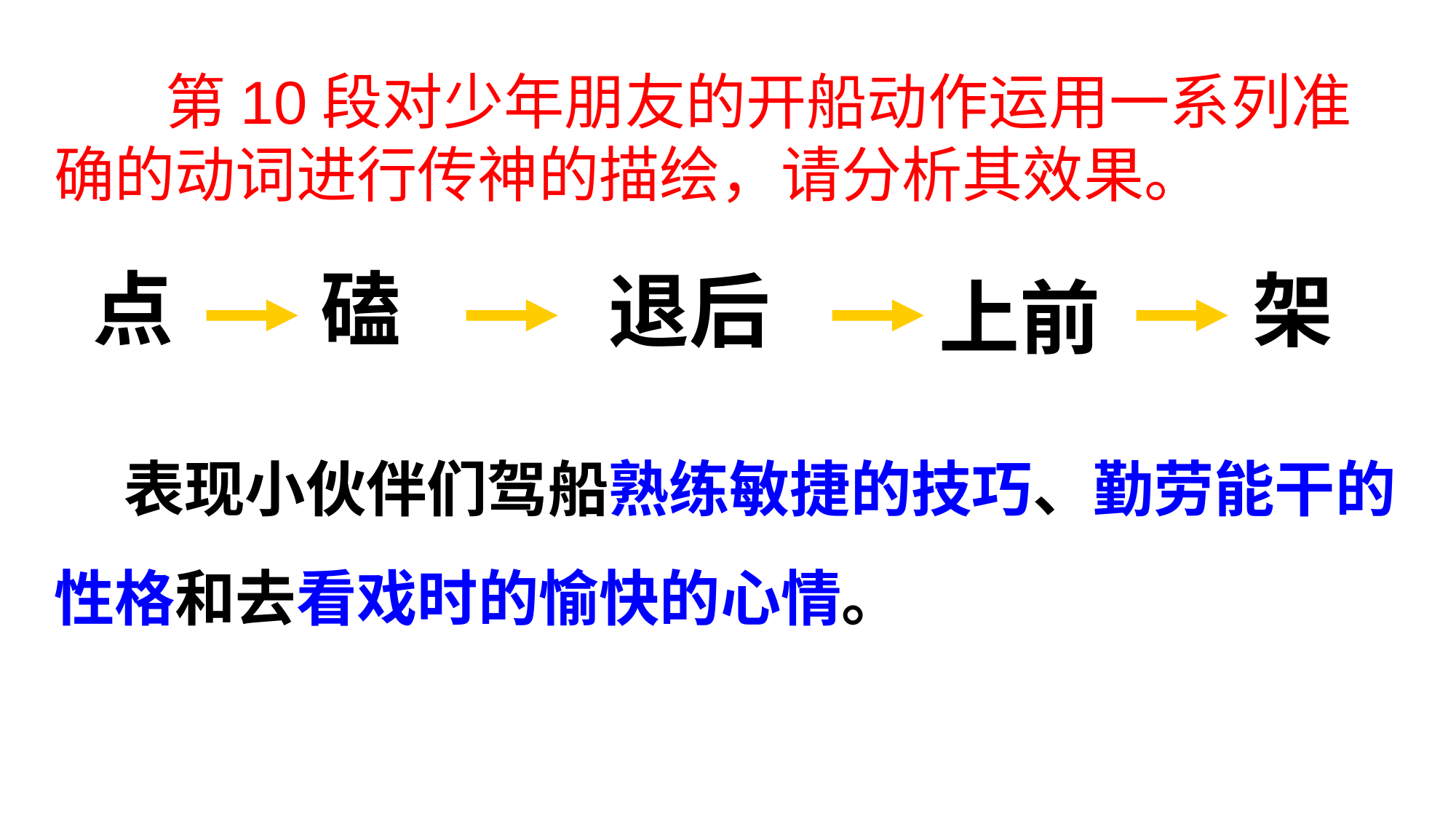

第10段对少年朋友的开船动作运用一系列准确的动词进行传神的描绘，请分析其效果。
点
磕
退后
上前
架

    表现小伙伴们驾船熟练敏捷的技巧、勤劳能干的性格和去看戏时的愉快的心情。